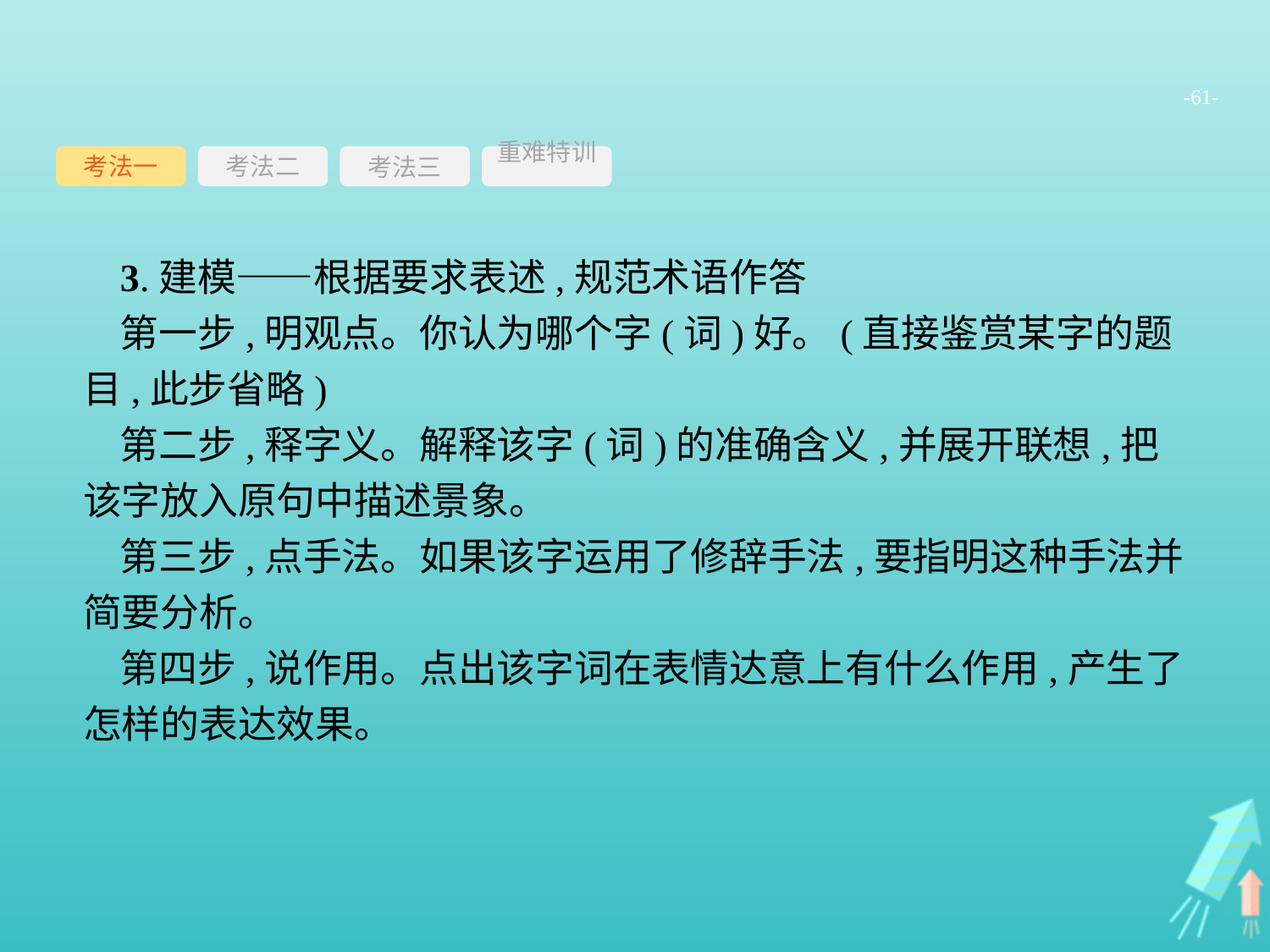

-61-
考法一
考法三
重难特训
考法二
3.建模——根据要求表述,规范术语作答
第一步,明观点。你认为哪个字(词)好。(直接鉴赏某字的题目,此步省略)
第二步,释字义。解释该字(词)的准确含义,并展开联想,把该字放入原句中描述景象。
第三步,点手法。如果该字运用了修辞手法,要指明这种手法并简要分析。
第四步,说作用。点出该字词在表情达意上有什么作用,产生了怎样的表达效果。